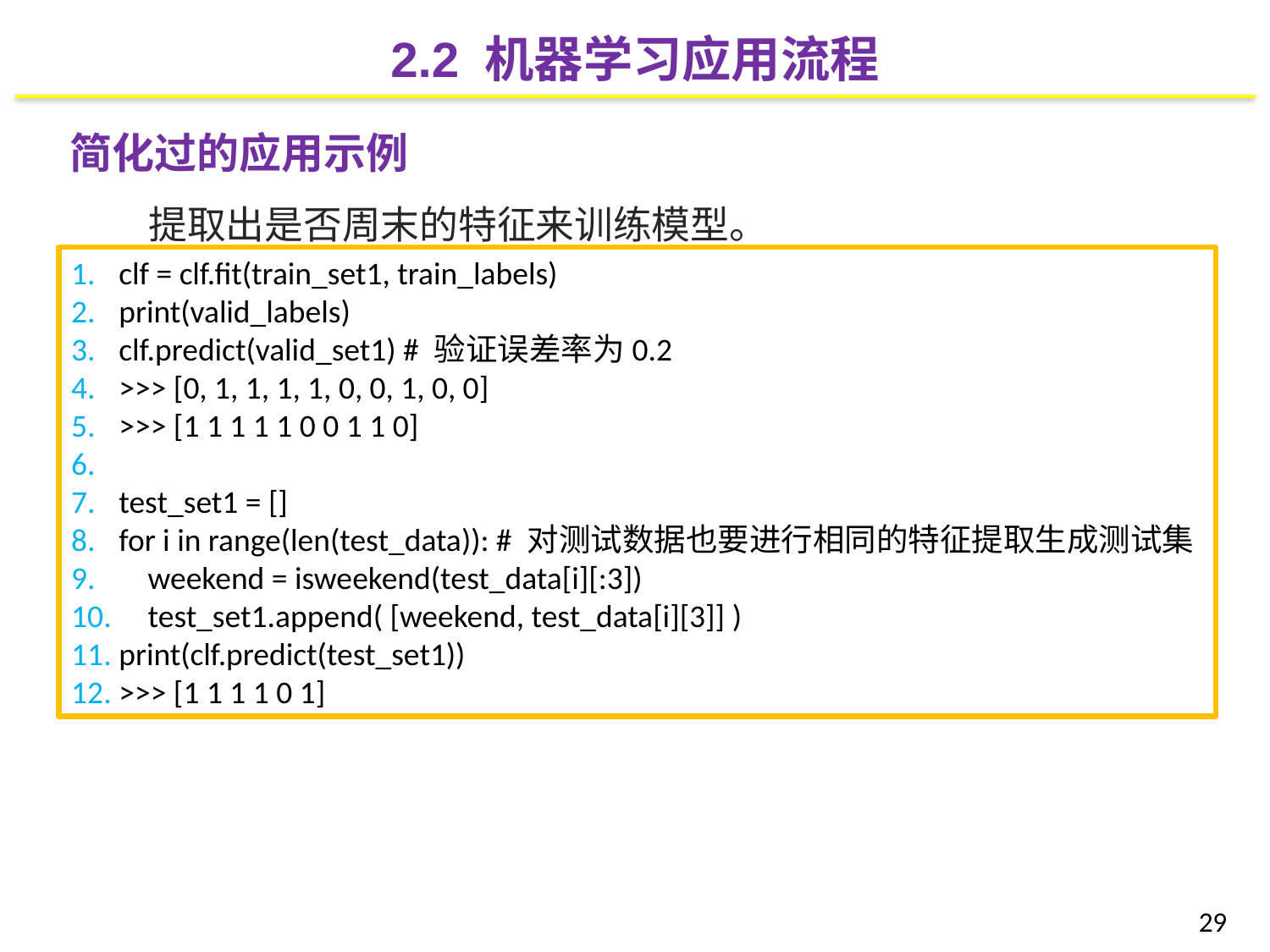

2.2 机器学习应用流程
简化过的应用示例
        提取出是否周末的特征来训练模型。
clf = clf.fit(train_set1, train_labels)
print(valid_labels)
clf.predict(valid_set1) # 验证误差率为0.2
>>> [0, 1, 1, 1, 1, 0, 0, 1, 0, 0]
>>> [1 1 1 1 1 0 0 1 1 0]

test_set1 = []
for i in range(len(test_data)): # 对测试数据也要进行相同的特征提取生成测试集
    weekend = isweekend(test_data[i][:3])
    test_set1.append( [weekend, test_data[i][3]] )
print(clf.predict(test_set1))
>>> [1 1 1 1 0 1]
29